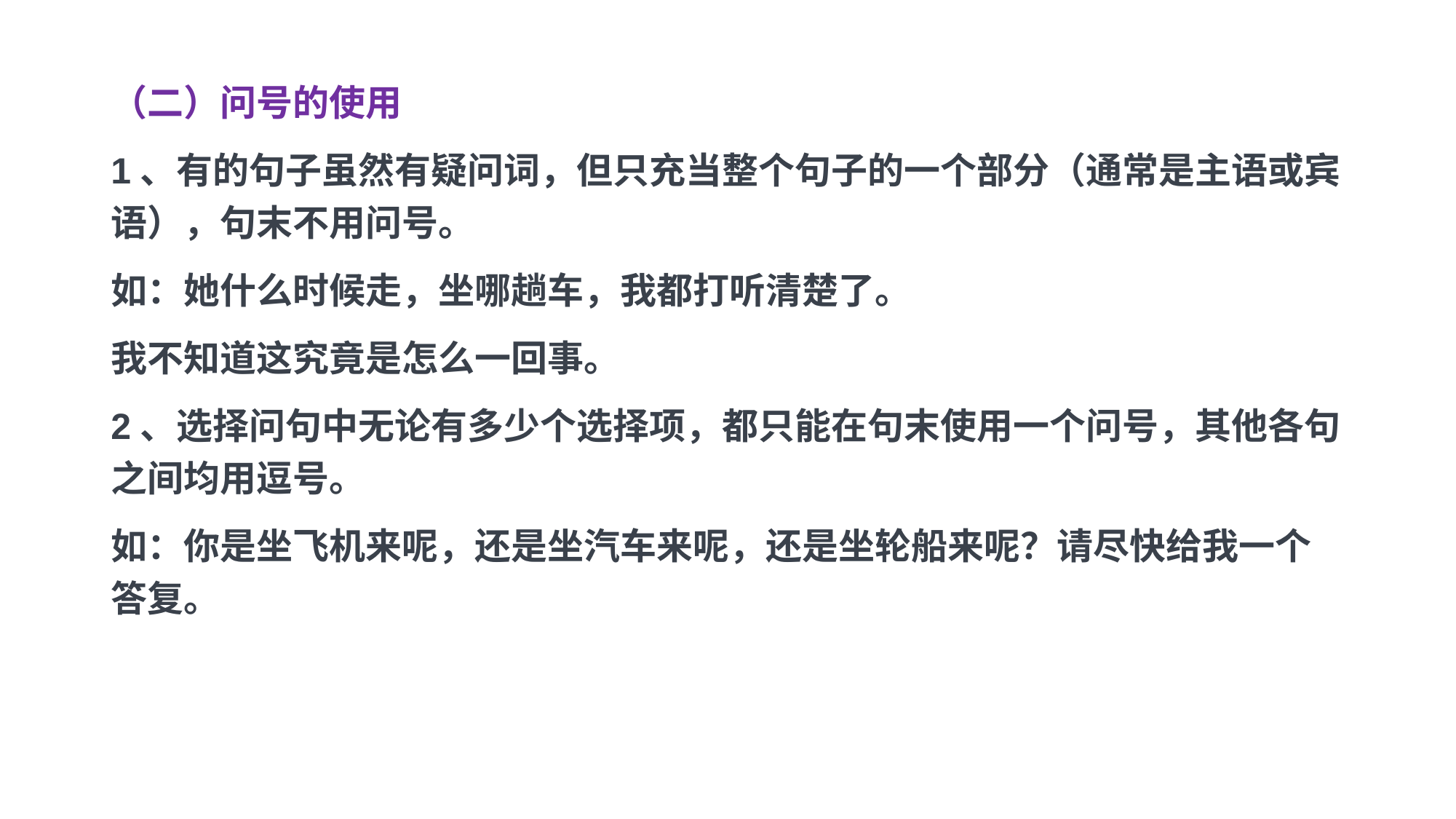

（二）问号的使用
1、有的句子虽然有疑问词，但只充当整个句子的一个部分（通常是主语或宾语），句末不用问号。
如：她什么时候走，坐哪趟车，我都打听清楚了。
我不知道这究竟是怎么一回事。
2、选择问句中无论有多少个选择项，都只能在句末使用一个问号，其他各句之间均用逗号。
如：你是坐飞机来呢，还是坐汽车来呢，还是坐轮船来呢？请尽快给我一个答复。